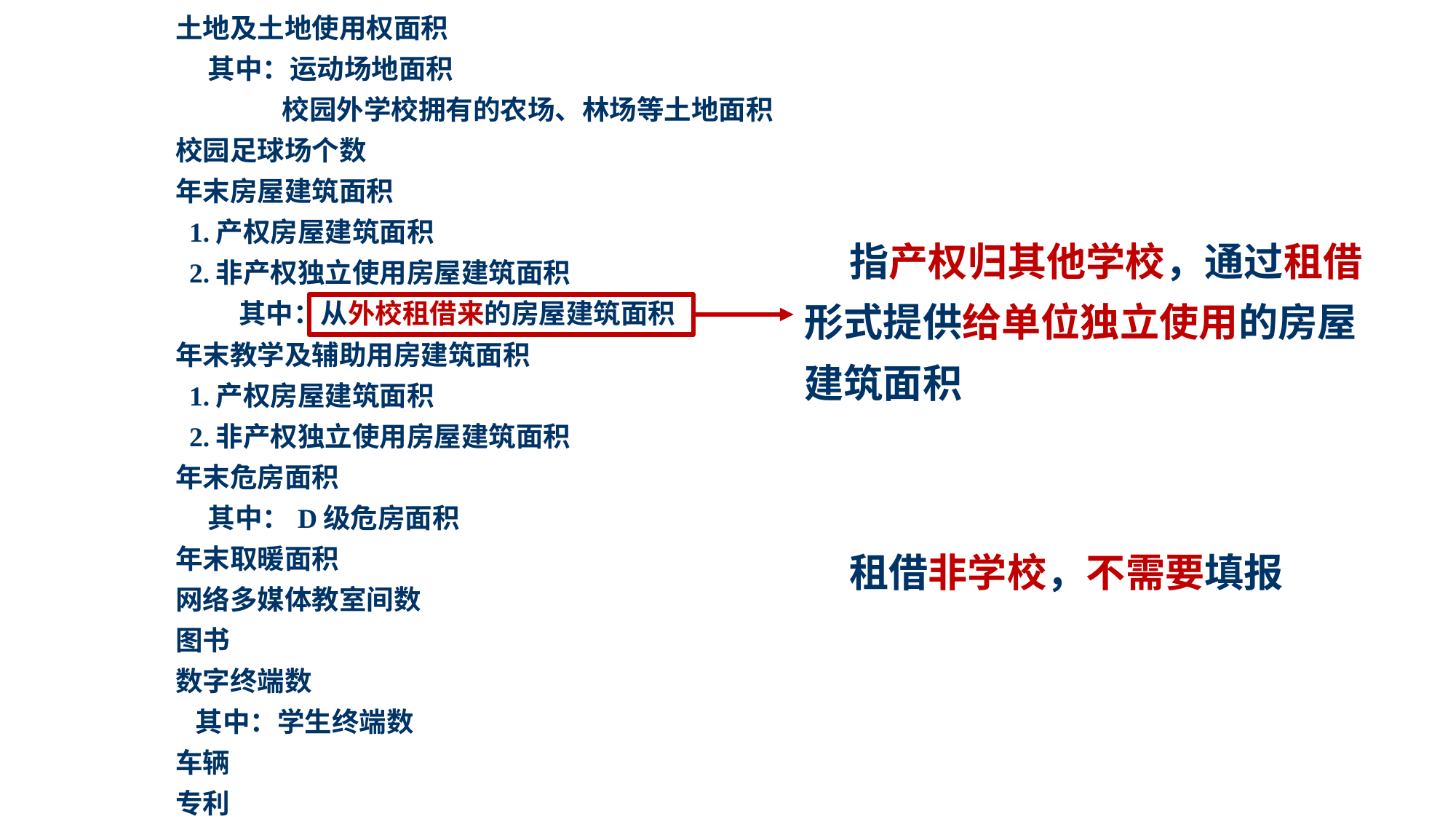

| 土地及土地使用权面积 |
| --- |
| 其中：运动场地面积 |
| 校园外学校拥有的农场、林场等土地面积 |
| 校园足球场个数 |
| 年末房屋建筑面积 |
| 1.产权房屋建筑面积 |
| 2.非产权独立使用房屋建筑面积 |
| 其中：从外校租借来的房屋建筑面积 |
| 年末教学及辅助用房建筑面积 |
| 1.产权房屋建筑面积 |
| 2.非产权独立使用房屋建筑面积 |
| 年末危房面积 |
| 其中：D级危房面积 |
| 年末取暖面积 |
| 网络多媒体教室间数 |
| 图书 |
| 数字终端数 |
| 其中：学生终端数 |
| 车辆 |
| 专利 |
    指产权归其他学校，通过租借形式提供给单位独立使用的房屋建筑面积

    租借非学校，不需要填报